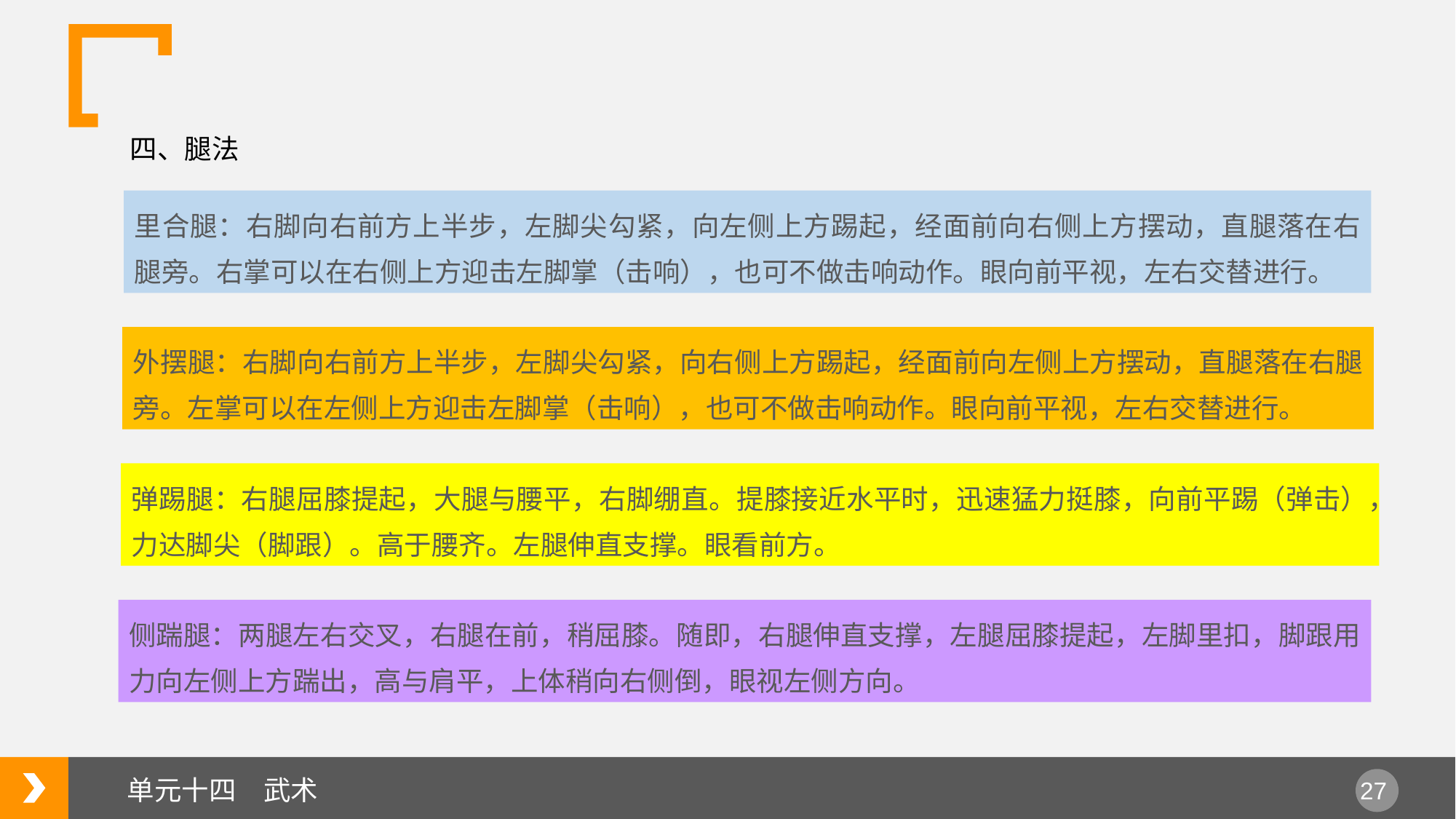

四、腿法
里合腿：右脚向右前方上半步，左脚尖勾紧，向左侧上方踢起，经面前向右侧上方摆动，直腿落在右腿旁。右掌可以在右侧上方迎击左脚掌（击响），也可不做击响动作。眼向前平视，左右交替进行。
外摆腿：右脚向右前方上半步，左脚尖勾紧，向右侧上方踢起，经面前向左侧上方摆动，直腿落在右腿旁。左掌可以在左侧上方迎击左脚掌（击响），也可不做击响动作。眼向前平视，左右交替进行。
弹踢腿：右腿屈膝提起，大腿与腰平，右脚绷直。提膝接近水平时，迅速猛力挺膝，向前平踢（弹击），力达脚尖（脚跟）。高于腰齐。左腿伸直支撑。眼看前方。
侧踹腿：两腿左右交叉，右腿在前，稍屈膝。随即，右腿伸直支撑，左腿屈膝提起，左脚里扣，脚跟用力向左侧上方踹出，高与肩平，上体稍向右侧倒，眼视左侧方向。
单元十四　武术